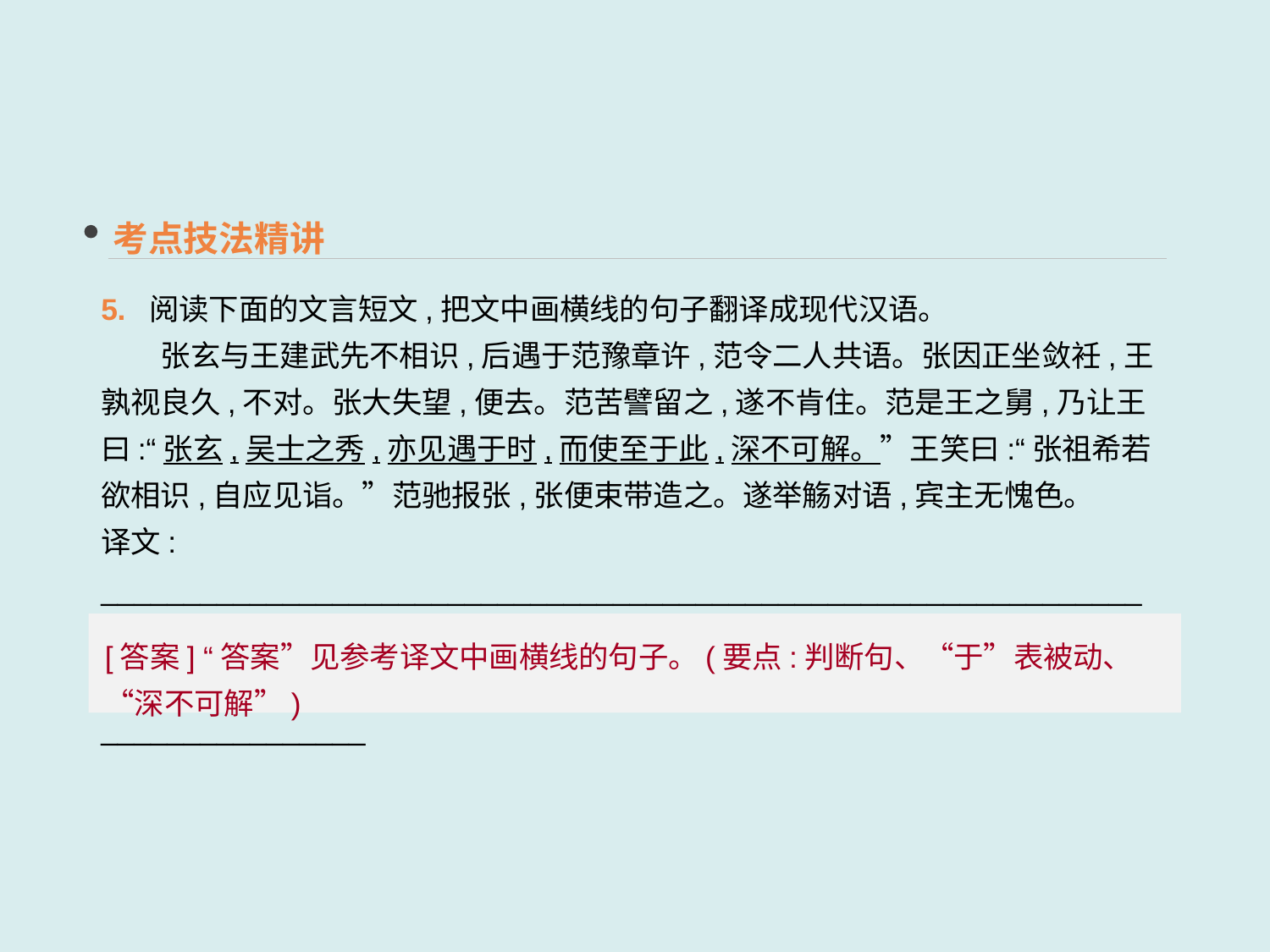

考点技法精讲

5.  阅读下面的文言短文,把文中画横线的句子翻译成现代汉语。
　　张玄与王建武先不相识,后遇于范豫章许,范令二人共语。张因正坐敛衽,王孰视良久,不对。张大失望,便去。范苦譬留之,遂不肯住。范是王之舅,乃让王曰:“张玄,吴士之秀,亦见遇于时,而使至于此,深不可解。”王笑曰:“张祖希若欲相识,自应见诣。”范驰报张,张便束带造之。遂举觞对语,宾主无愧色。
译文: _________________________________________________________________________
_______________________________________________________________________________

[答案] “答案”见参考译文中画横线的句子。(要点:判断句、“于”表被动、“深不可解”)